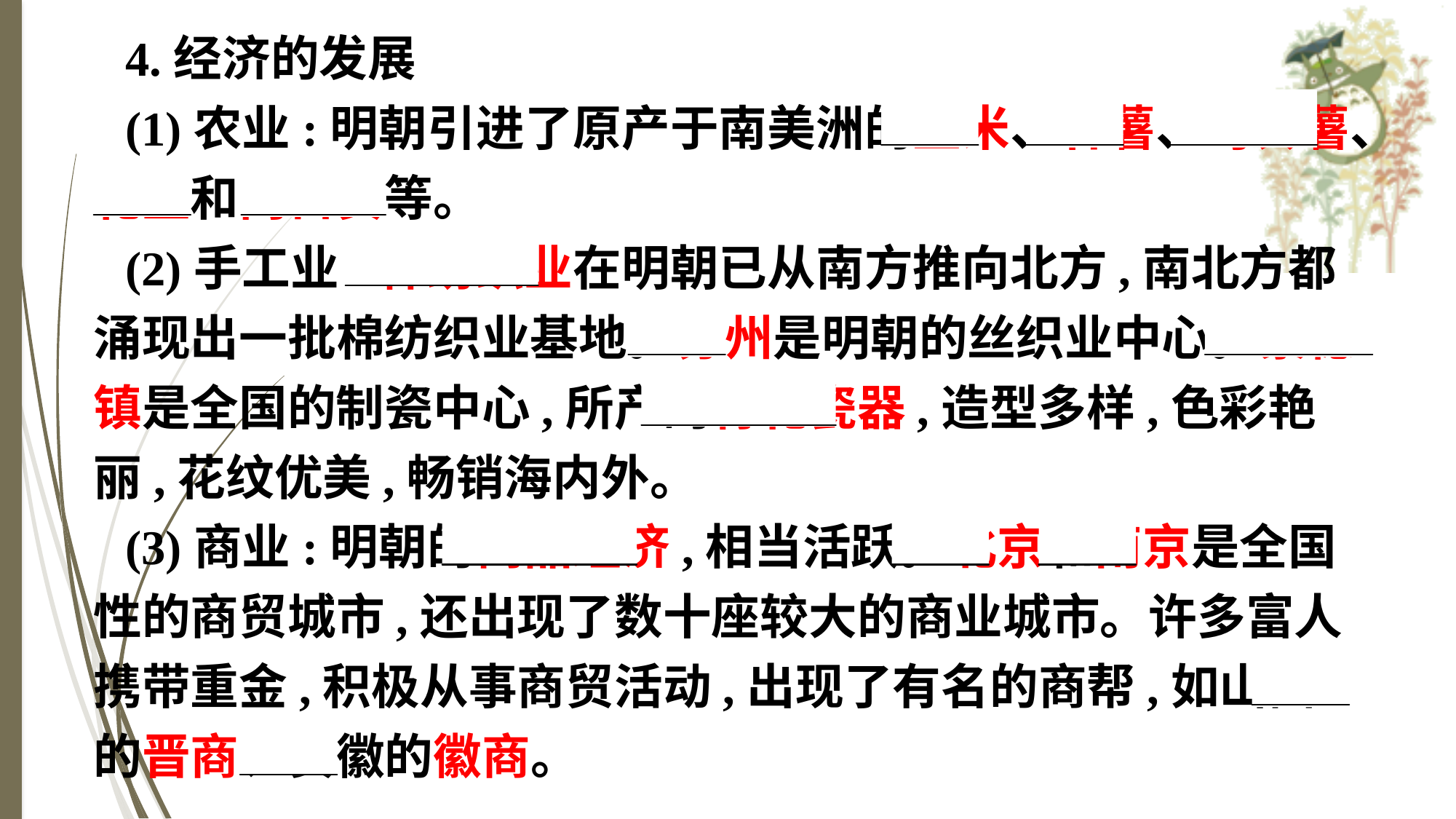

4.经济的发展
(1)农业:明朝引进了原产于南美洲的玉米、甘薯、马铃薯、花生和向日葵等。
(2)手工业:棉纺织业在明朝已从南方推向北方,南北方都涌现出一批棉纺织业基地。苏州是明朝的丝织业中心。景德镇是全国的制瓷中心,所产的青花瓷器,造型多样,色彩艳丽,花纹优美,畅销海内外。
(3)商业:明朝的商品经济,相当活跃。北京和南京是全国性的商贸城市,还出现了数十座较大的商业城市。许多富人携带重金,积极从事商贸活动,出现了有名的商帮,如山西的晋商、安徽的徽商。